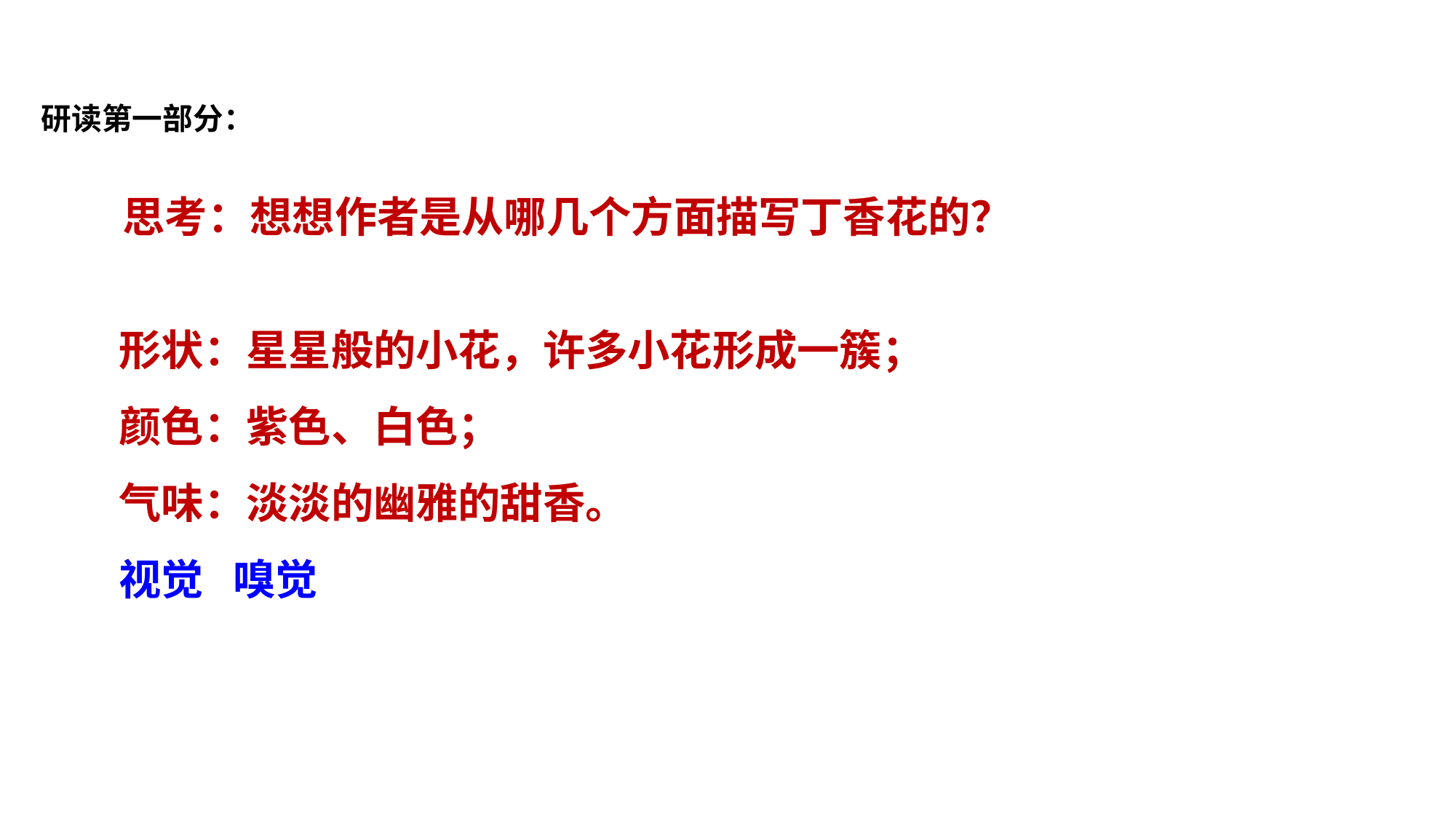

研读第一部分：
思考：想想作者是从哪几个方面描写丁香花的？

形状：星星般的小花，许多小花形成一簇；
颜色：紫色、白色；
气味：淡淡的幽雅的甜香。
视觉   嗅觉